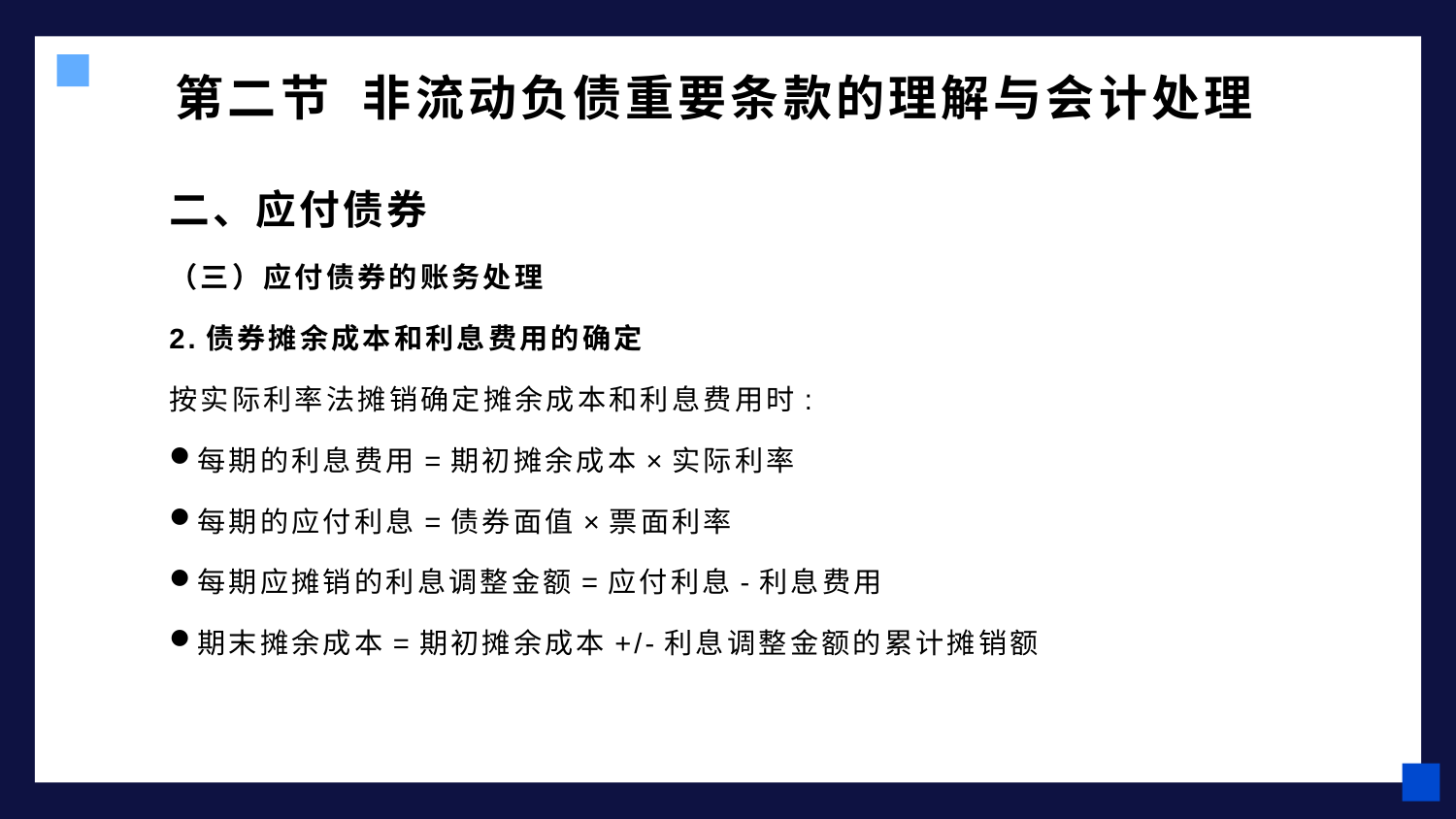

# 第二节  非流动负债重要条款的理解与会计处理
二、应付债券
（三）应付债券的账务处理
2.债券摊余成本和利息费用的确定
按实际利率法摊销确定摊余成本和利息费用时:
每期的利息费用=期初摊余成本×实际利率
每期的应付利息=债券面值×票面利率
每期应摊销的利息调整金额=应付利息-利息费用
期末摊余成本=期初摊余成本+/-利息调整金额的累计摊销额